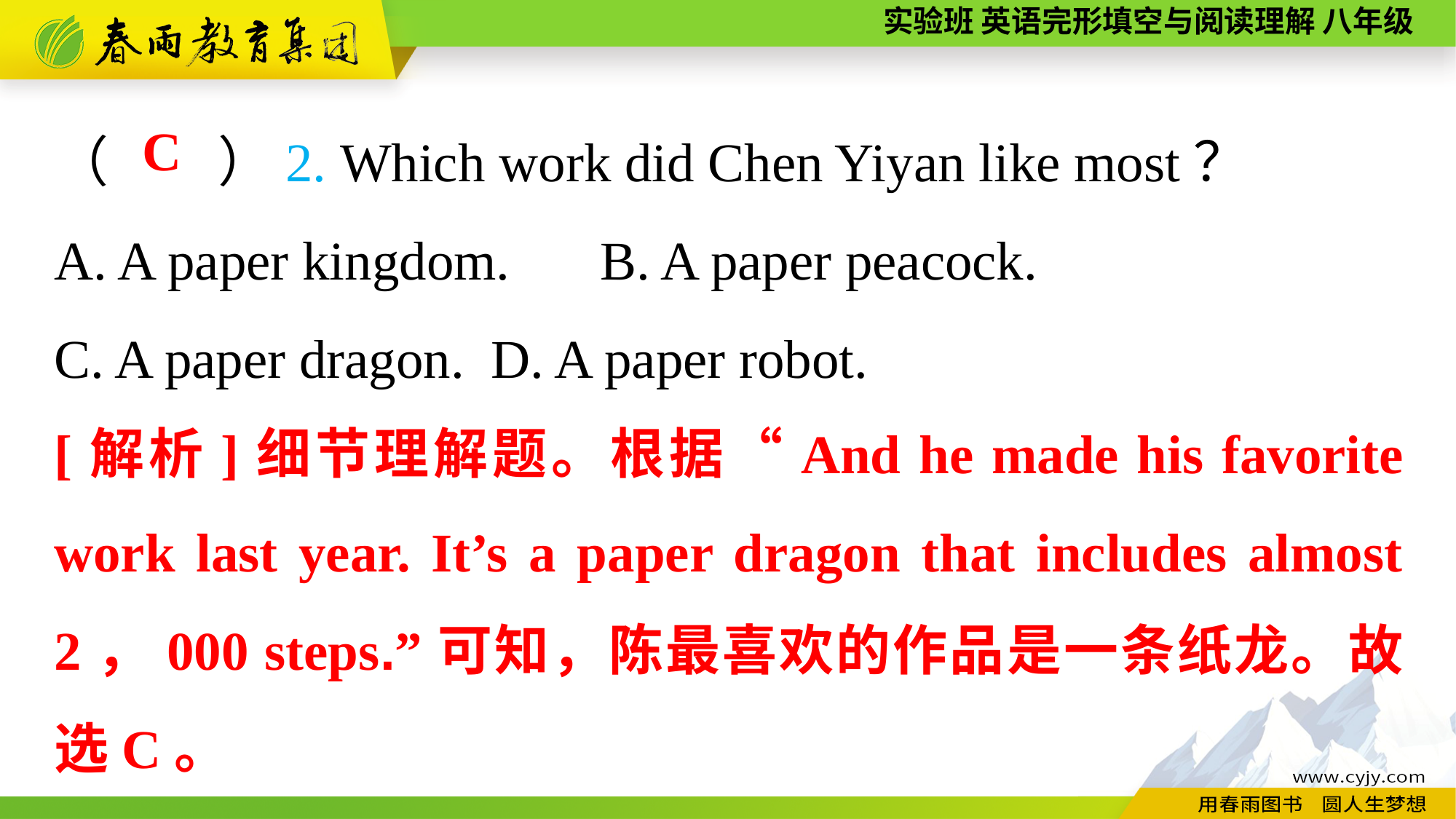

（　　）2. Which work did Chen Yiyan like most？
A. A paper kingdom.	B. A paper peacock.
C. A paper dragon.	D. A paper robot.
C
[解析]细节理解题。根据“And he made his favorite work last year. It’s a paper dragon that includes almost 2，000 steps.”可知，陈最喜欢的作品是一条纸龙。故选C。